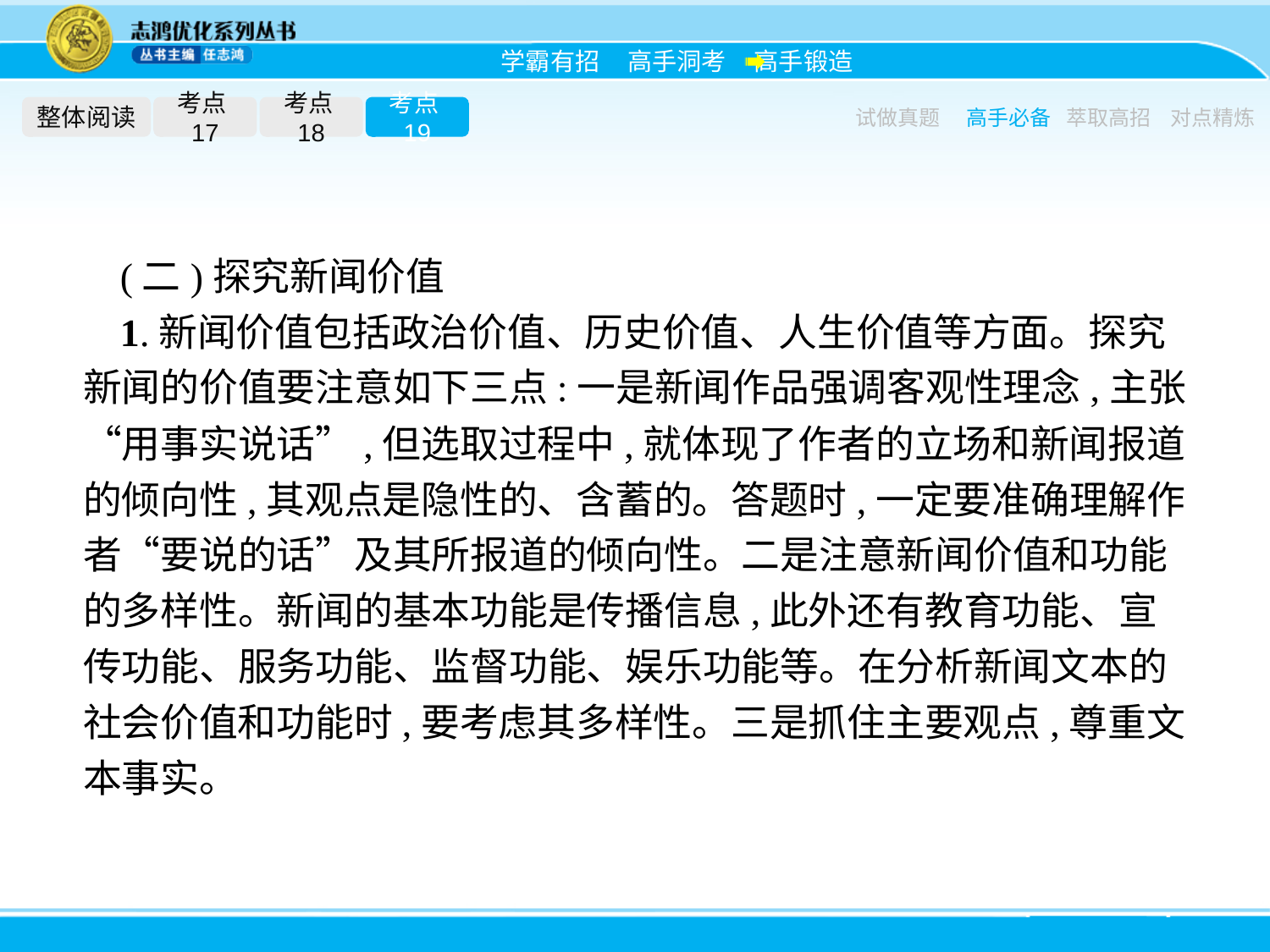

整体阅读
考点17
考点18
考点19
试做真题
高手必备
萃取高招
对点精炼
(二)探究新闻价值
1.新闻价值包括政治价值、历史价值、人生价值等方面。探究新闻的价值要注意如下三点:一是新闻作品强调客观性理念,主张“用事实说话”,但选取过程中,就体现了作者的立场和新闻报道的倾向性,其观点是隐性的、含蓄的。答题时,一定要准确理解作者“要说的话”及其所报道的倾向性。二是注意新闻价值和功能的多样性。新闻的基本功能是传播信息,此外还有教育功能、宣传功能、服务功能、监督功能、娱乐功能等。在分析新闻文本的社会价值和功能时,要考虑其多样性。三是抓住主要观点,尊重文本事实。